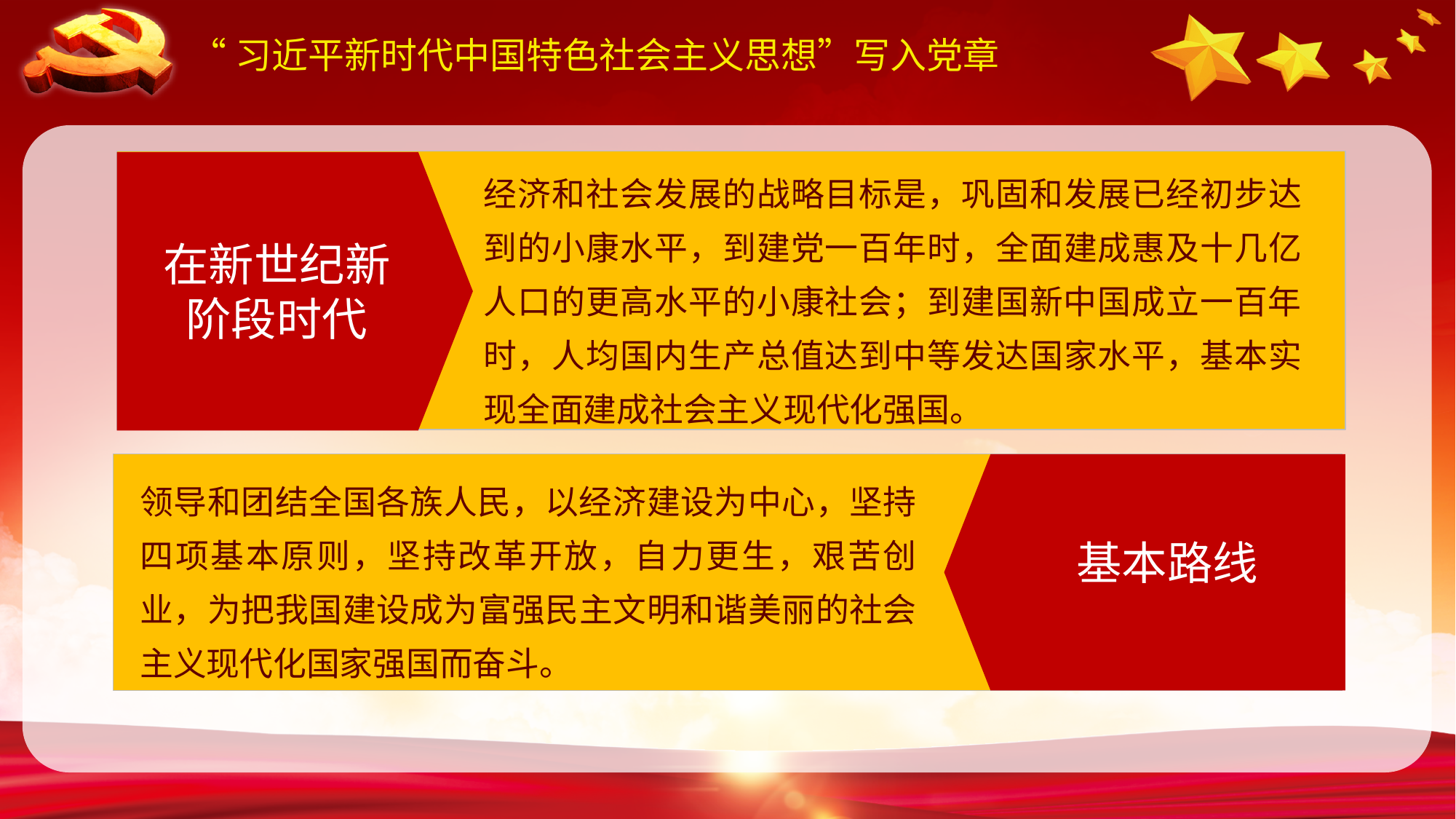

经济和社会发展的战略目标是，巩固和发展已经初步达到的小康水平，到建党一百年时，全面建成惠及十几亿人口的更高水平的小康社会；到建国新中国成立一百年时，人均国内生产总值达到中等发达国家水平，基本实现全面建成社会主义现代化强国。
在新世纪新阶段时代

领导和团结全国各族人民，以经济建设为中心，坚持四项基本原则，坚持改革开放，自力更生，艰苦创业，为把我国建设成为富强民主文明和谐美丽的社会主义现代化国家强国而奋斗。
基本路线